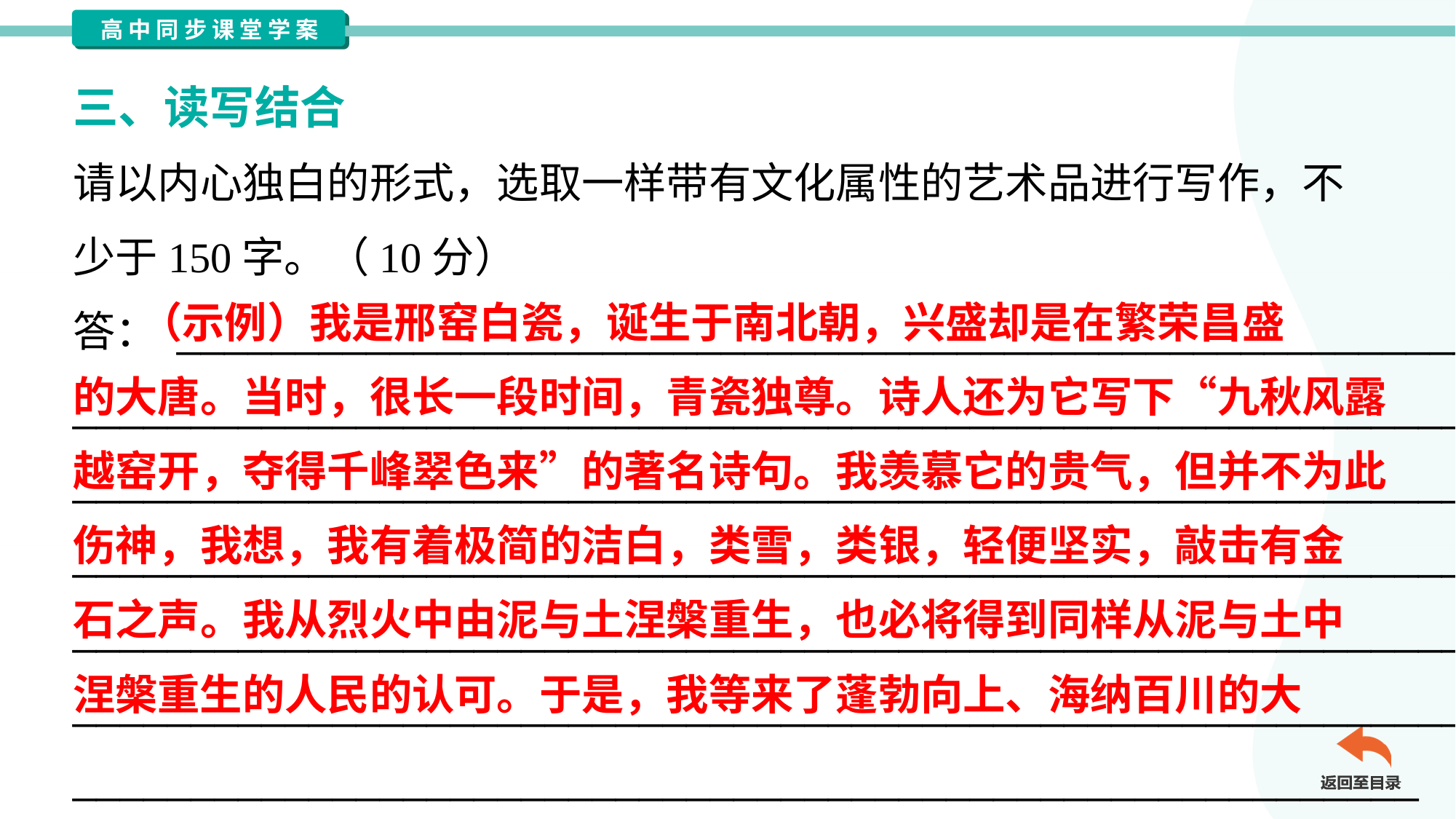

三、读写结合
请以内心独白的形式，选取一样带有文化属性的艺术品进行写作，不
少于150字。（10分）
答： ________________________________________________________
_____________________________________________________________
_____________________________________________________________
_____________________________________________________________
_____________________________________________________________
_____________________________________________________________
_________________________________________________________
      （示例）我是邢窑白瓷，诞生于南北朝，兴盛却是在繁荣昌盛
的大唐。当时，很长一段时间，青瓷独尊。诗人还为它写下“九秋风露
越窑开，夺得千峰翠色来”的著名诗句。我羡慕它的贵气，但并不为此
伤神，我想，我有着极简的洁白，类雪，类银，轻便坚实，敲击有金
石之声。我从烈火中由泥与土涅槃重生，也必将得到同样从泥与土中
涅槃重生的人民的认可。于是，我等来了蓬勃向上、海纳百川的大